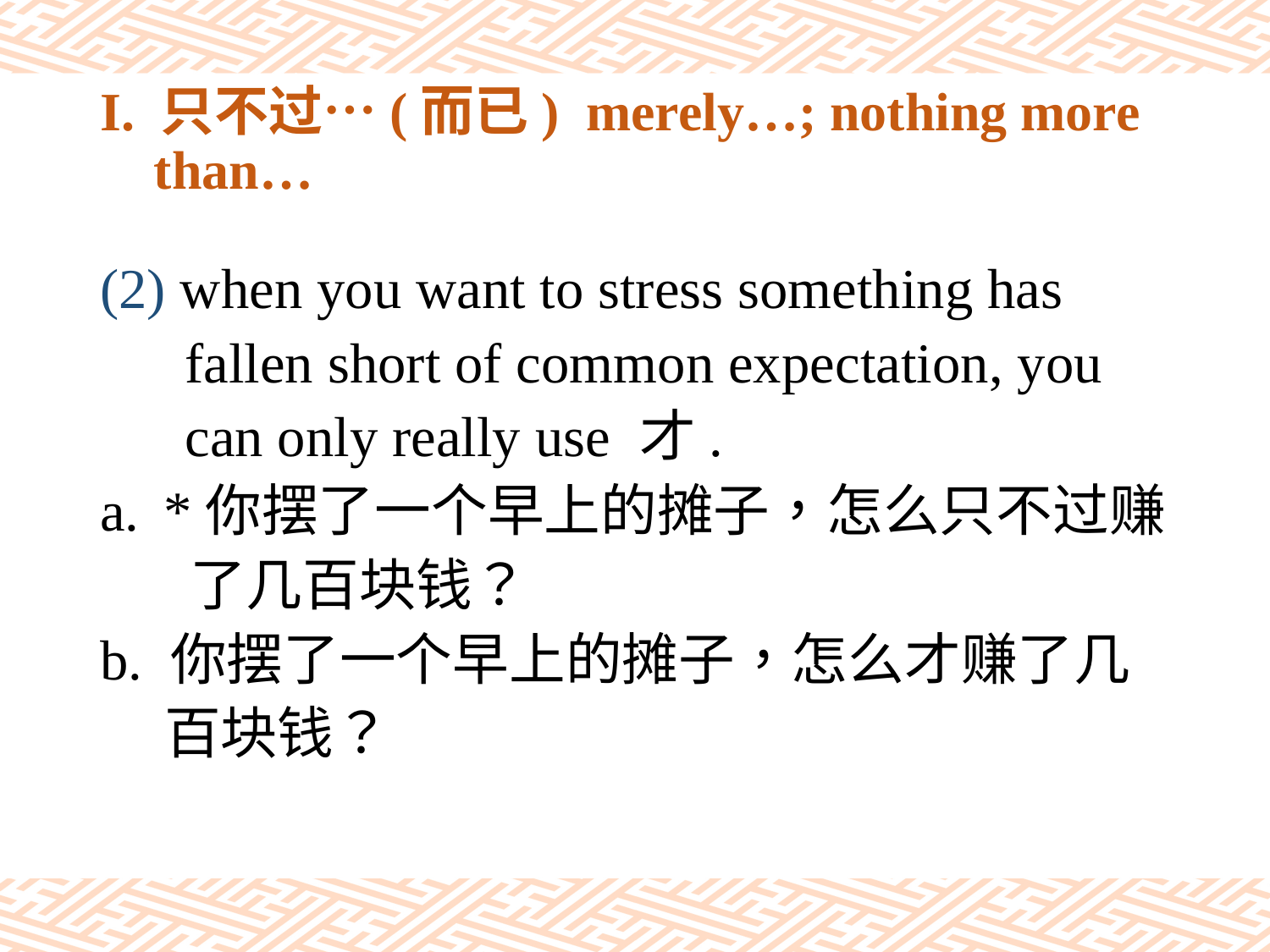

# I. 只不过…(而已)  merely…; nothing more than…
(2) when you want to stress something has
      fallen short of common expectation, you
      can only really use 才.
*你摆了一个早上的摊子，怎么只不过赚
      了几百块钱？
b. 你摆了一个早上的摊子，怎么才赚了几
    百块钱？